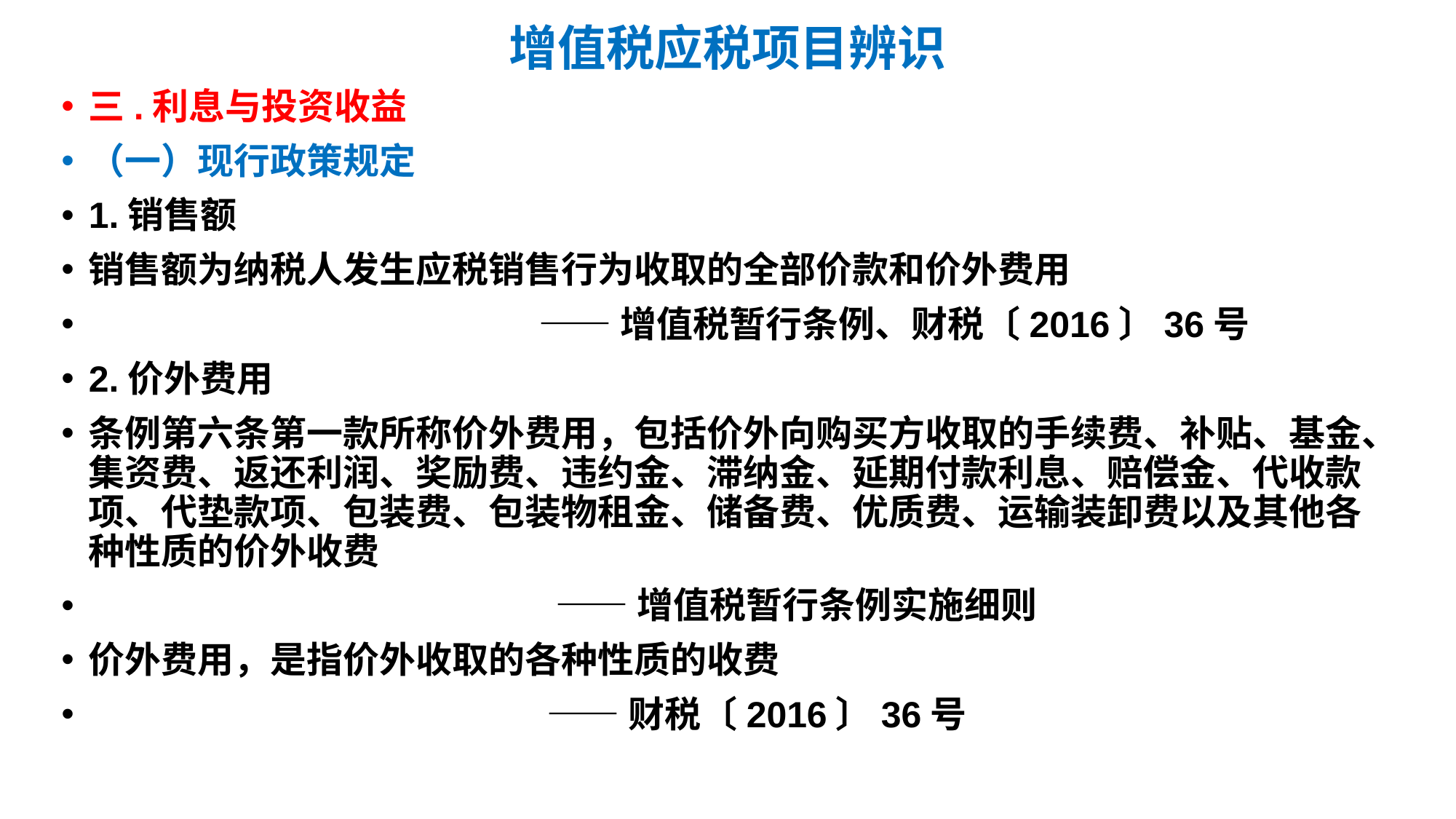

# 增值税应税项目辨识
三.利息与投资收益
（一）现行政策规定
1.销售额
销售额为纳税人发生应税销售行为收取的全部价款和价外费用
                                                       ——增值税暂行条例、财税〔2016〕36号
2.价外费用
条例第六条第一款所称价外费用，包括价外向购买方收取的手续费、补贴、基金、集资费、返还利润、奖励费、违约金、滞纳金、延期付款利息、赔偿金、代收款项、代垫款项、包装费、包装物租金、储备费、优质费、运输装卸费以及其他各种性质的价外收费
                                                         ——增值税暂行条例实施细则
价外费用，是指价外收取的各种性质的收费
                                                        ——财税〔2016〕36号